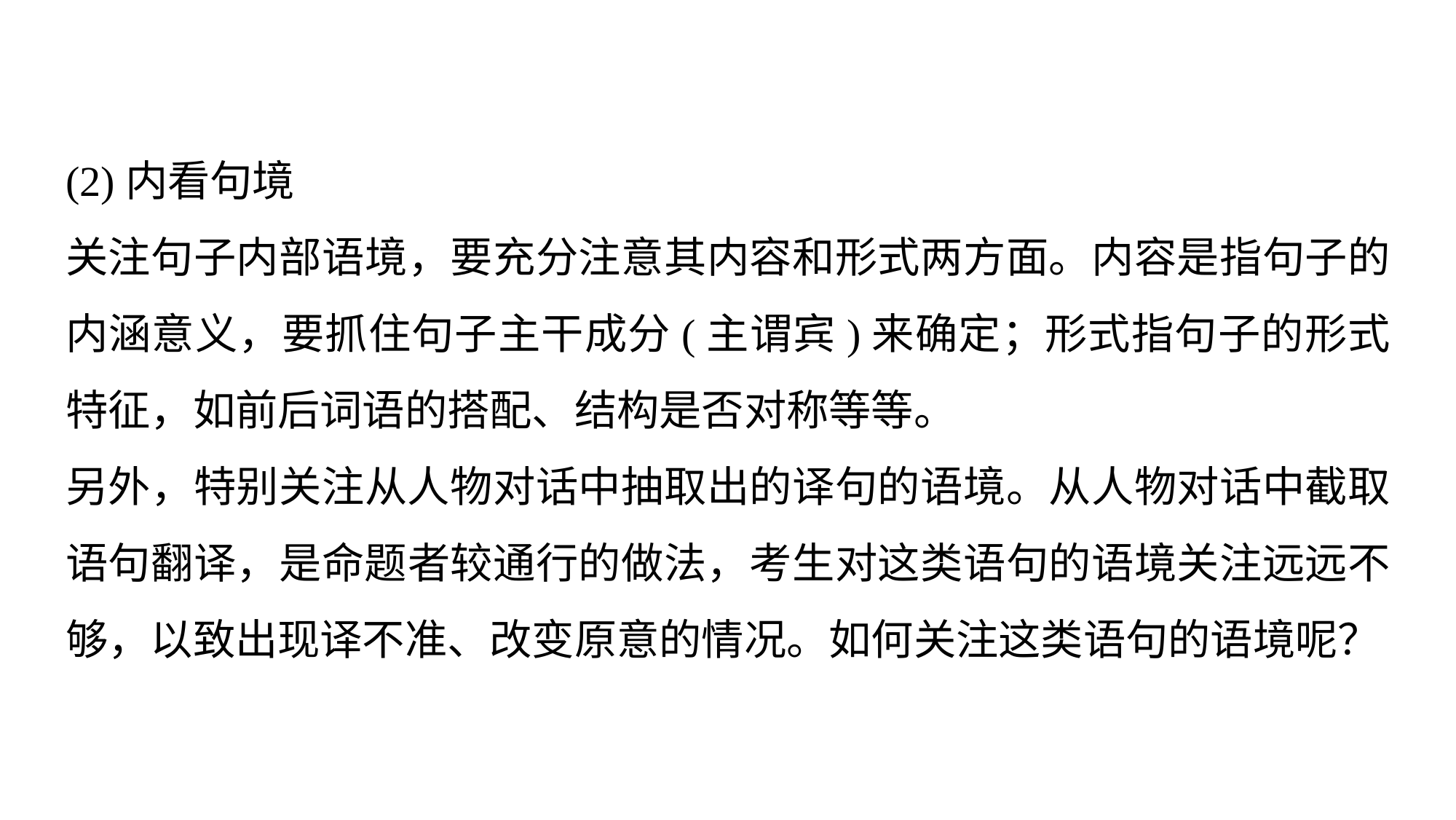

(2)内看句境
关注句子内部语境，要充分注意其内容和形式两方面。内容是指句子的内涵意义，要抓住句子主干成分(主谓宾)来确定；形式指句子的形式特征，如前后词语的搭配、结构是否对称等等。
另外，特别关注从人物对话中抽取出的译句的语境。从人物对话中截取语句翻译，是命题者较通行的做法，考生对这类语句的语境关注远远不够，以致出现译不准、改变原意的情况。如何关注这类语句的语境呢？